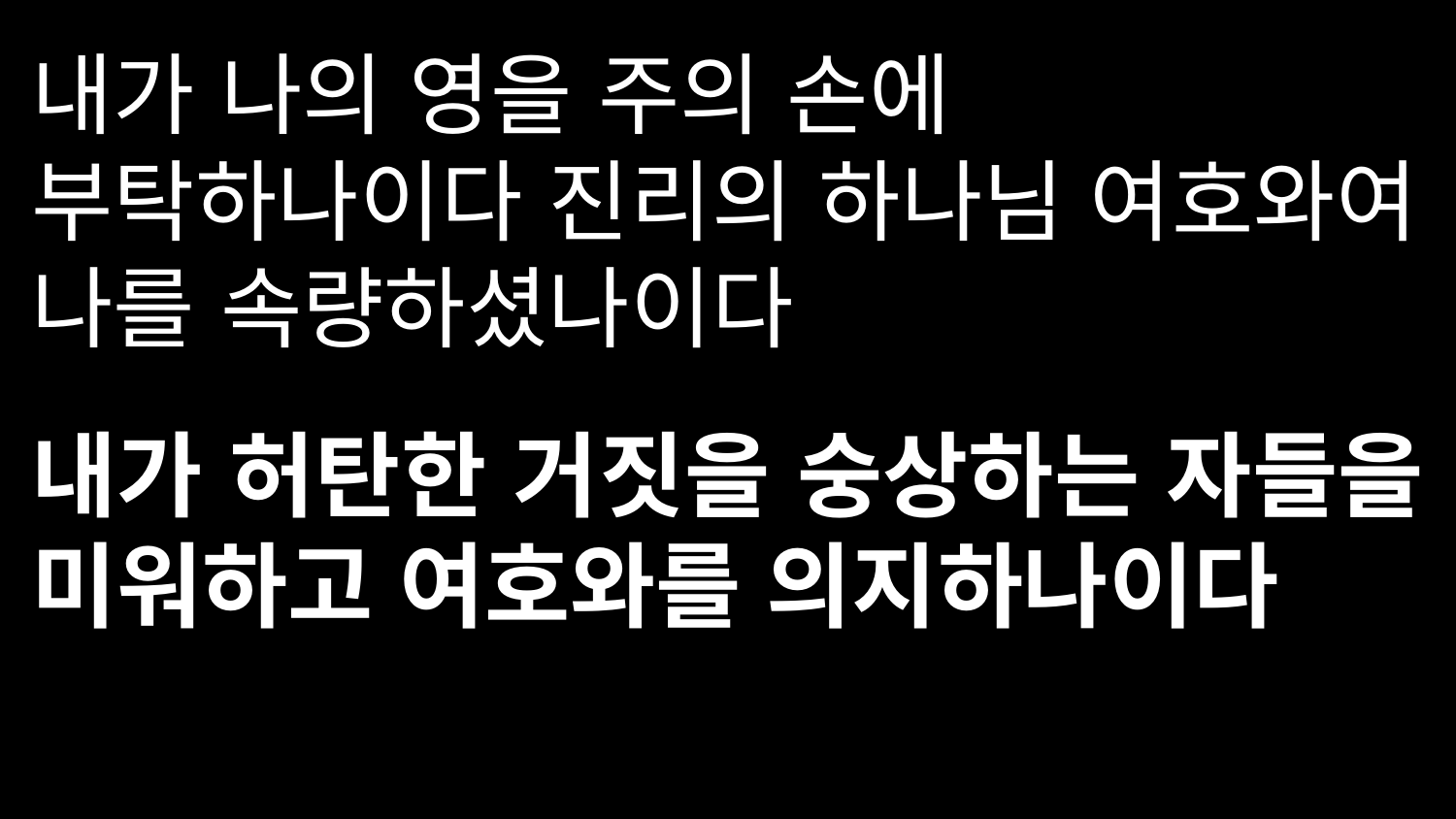

내가 나의 영을 주의 손에 부탁하나이다 진리의 하나님 여호와여 나를 속량하셨나이다
내가 허탄한 거짓을 숭상하는 자들을 미워하고 여호와를 의지하나이다